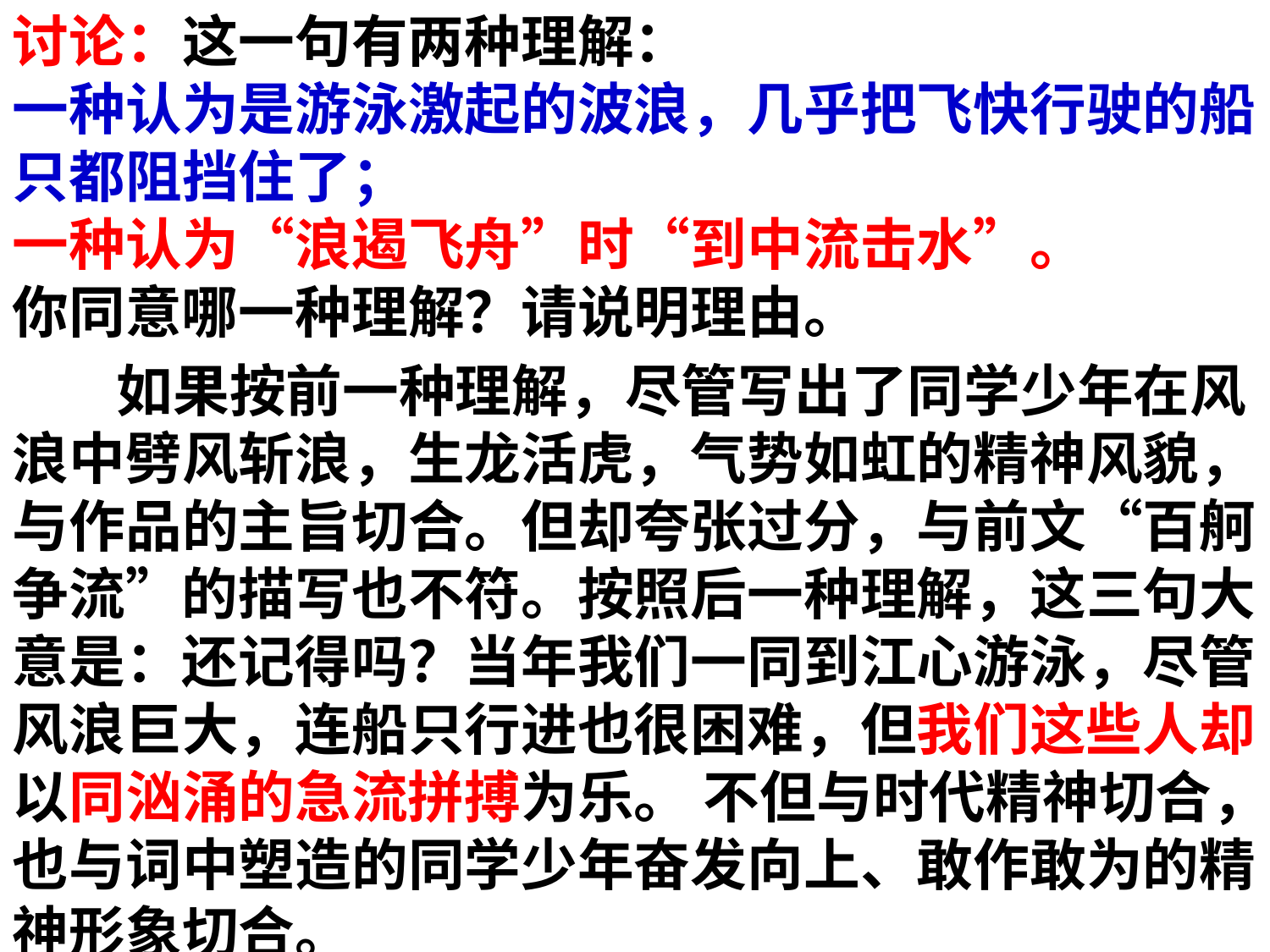

讨论：这一句有两种理解：
一种认为是游泳激起的波浪，几乎把飞快行驶的船只都阻挡住了；
一种认为“浪遏飞舟”时“到中流击水”。
你同意哪一种理解？请说明理由。

       如果按前一种理解，尽管写出了同学少年在风浪中劈风斩浪，生龙活虎，气势如虹的精神风貌，与作品的主旨切合。但却夸张过分，与前文“百舸争流”的描写也不符。按照后一种理解，这三句大意是：还记得吗？当年我们一同到江心游泳，尽管风浪巨大，连船只行进也很困难，但我们这些人却以同汹涌的急流拼搏为乐。 不但与时代精神切合，也与词中塑造的同学少年奋发向上、敢作敢为的精神形象切合。

48